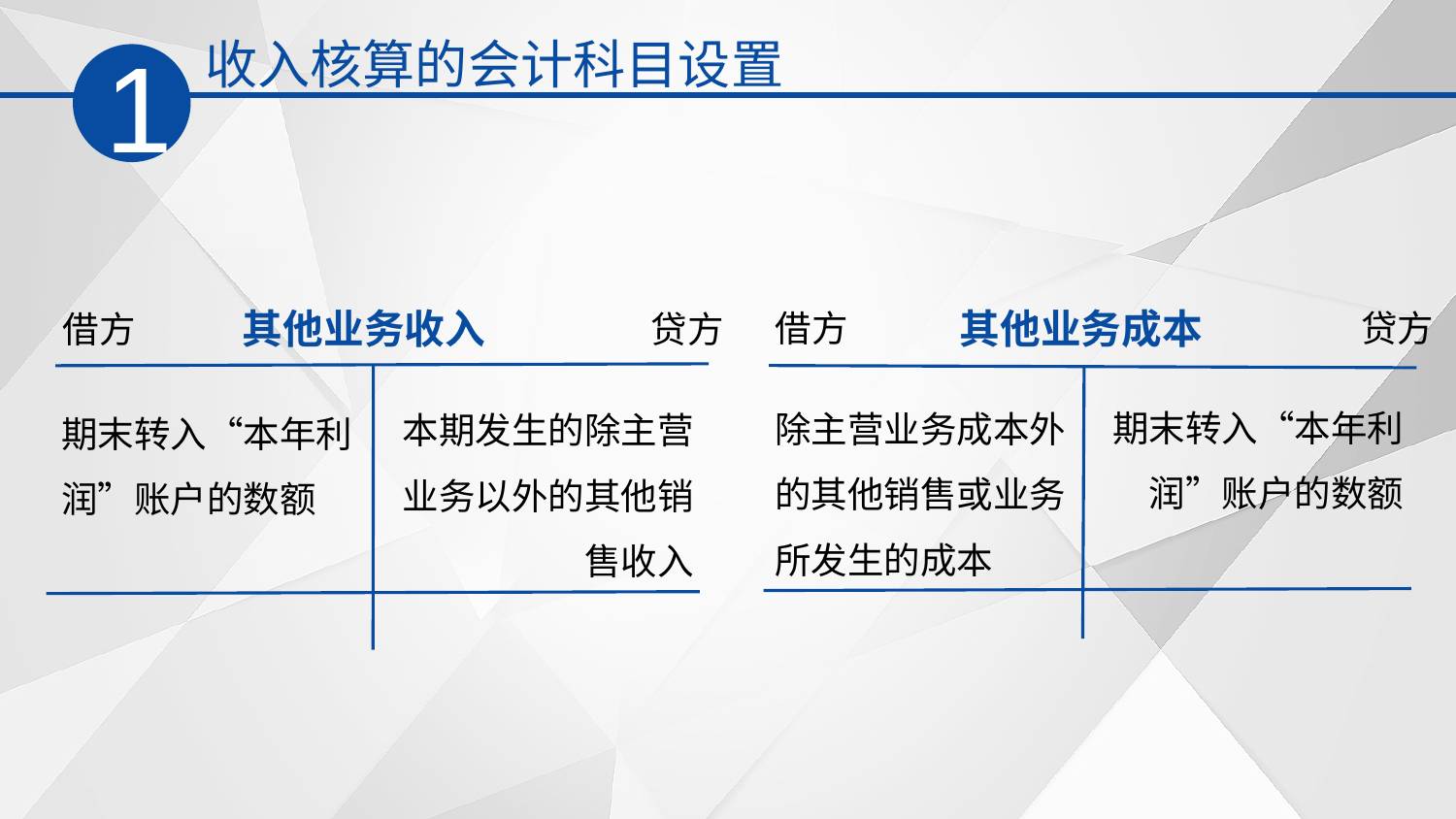

收入核算的会计科目设置
1

其他业务收入
借方
贷方
本期发生的除主营业务以外的其他销售收入
期末转入“本年利润”账户的数额
其他业务成本
借方
贷方
除主营业务成本外的其他销售或业务所发生的成本
期末转入“本年利润”账户的数额